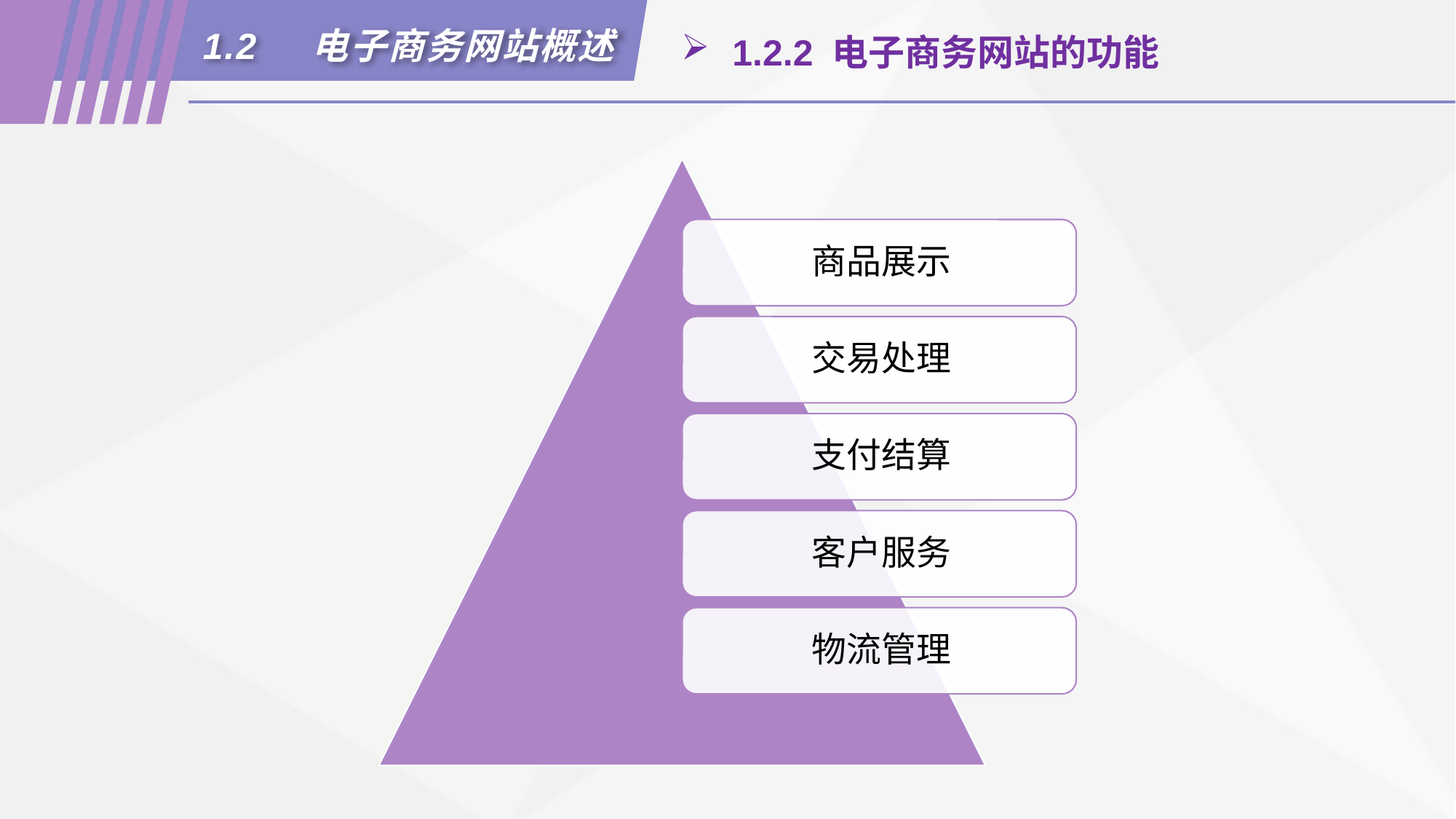

1.2	电子商务网站概述
 1.2.2 电子商务网站的功能
商品展示
交易处理
支付结算
客户服务
物流管理